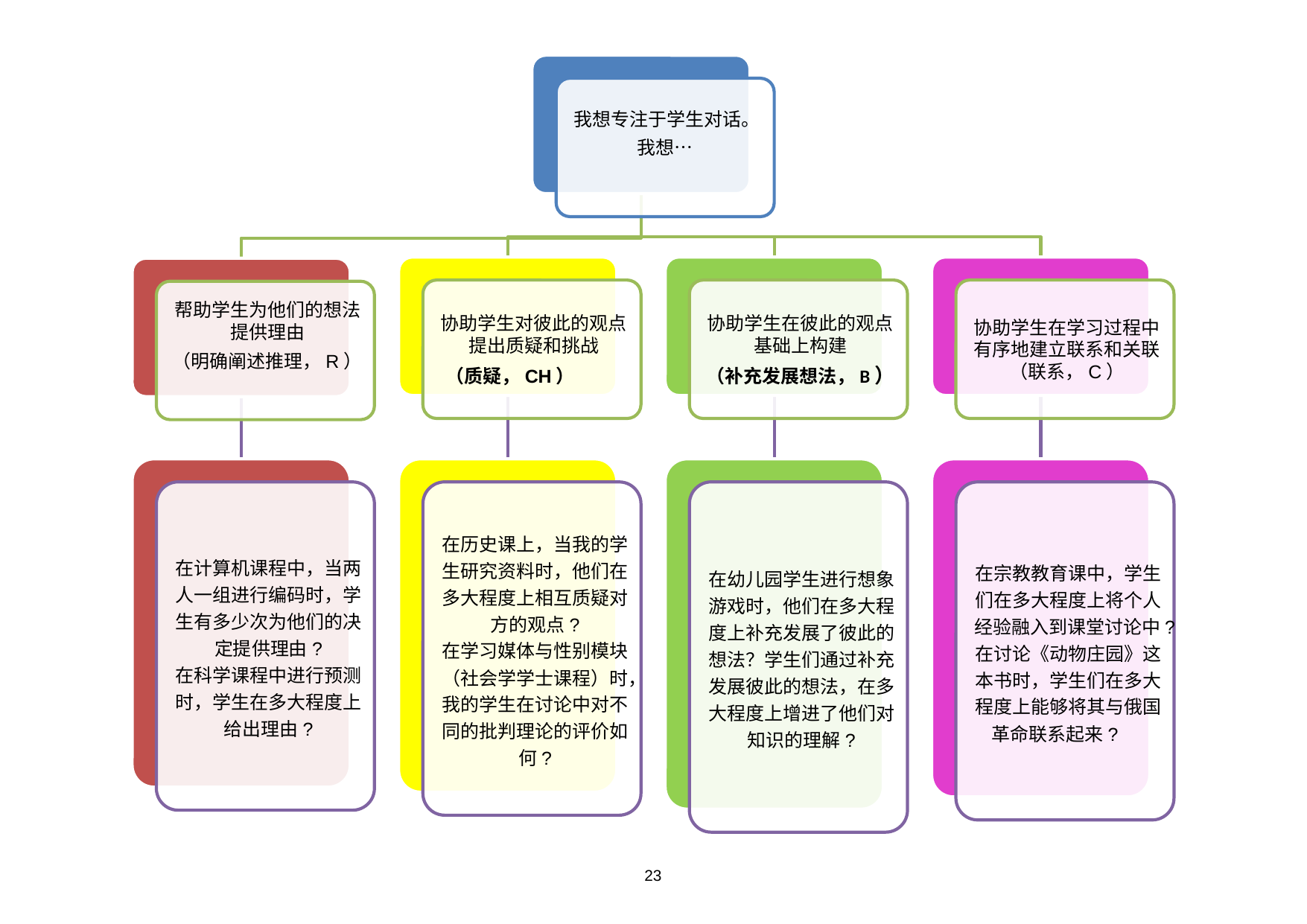

我想专注于学生对话。
我想…

帮助学生为他们的想法提供理由
（明确阐述推理，R）

在计算机课程中，当两人一组进行编码时，学生有多少次为他们的决定提供理由?
在科学课程中进行预测时，学生在多大程度上给出理由?
协助学生对彼此的观点提出质疑和挑战
（质疑，CH）
在历史课上，当我的学生研究资料时，他们在多大程度上相互质疑对方的观点?
在学习媒体与性别模块（社会学学士课程）时，我的学生在讨论中对不同的批判理论的评价如何?
协助学生在彼此的观点基础上构建
（补充发展想法，B）
在幼儿园学生进行想象游戏时，他们在多大程度上补充发展了彼此的想法？学生们通过补充发展彼此的想法，在多大程度上增进了他们对知识的理解?
协助学生在学习过程中有序地建立联系和关联
（联系，C）
在宗教教育课中，学生们在多大程度上将个人经验融入到课堂讨论中?
在讨论《动物庄园》这本书时，学生们在多大程度上能够将其与俄国革命联系起来?
23